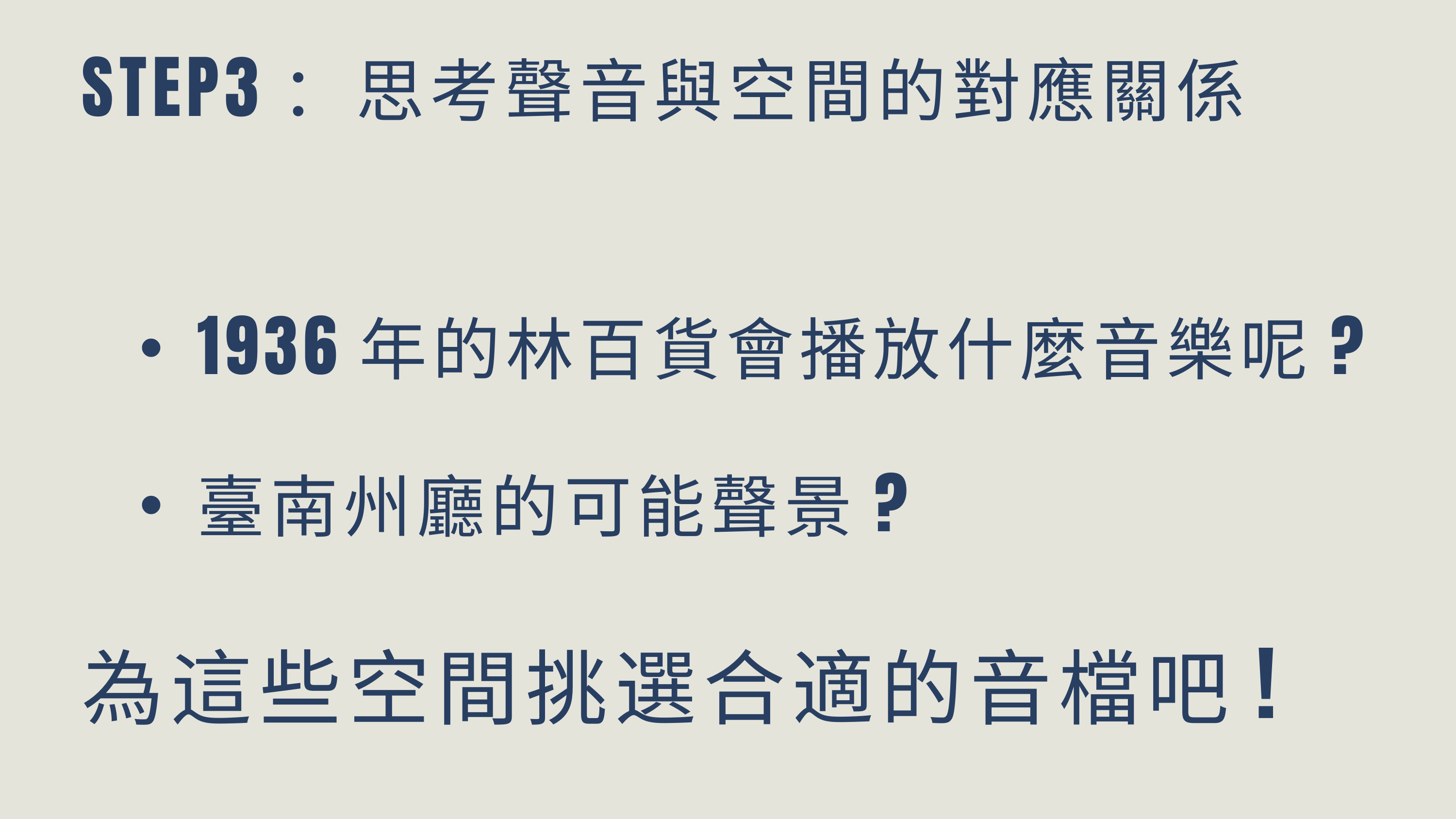

STEP3：思考聲音與空間的對應關係

1936年的林百貨會播放什麼音樂呢?
臺南州廳的可能聲景?
為這些空間挑選合適的音檔吧!